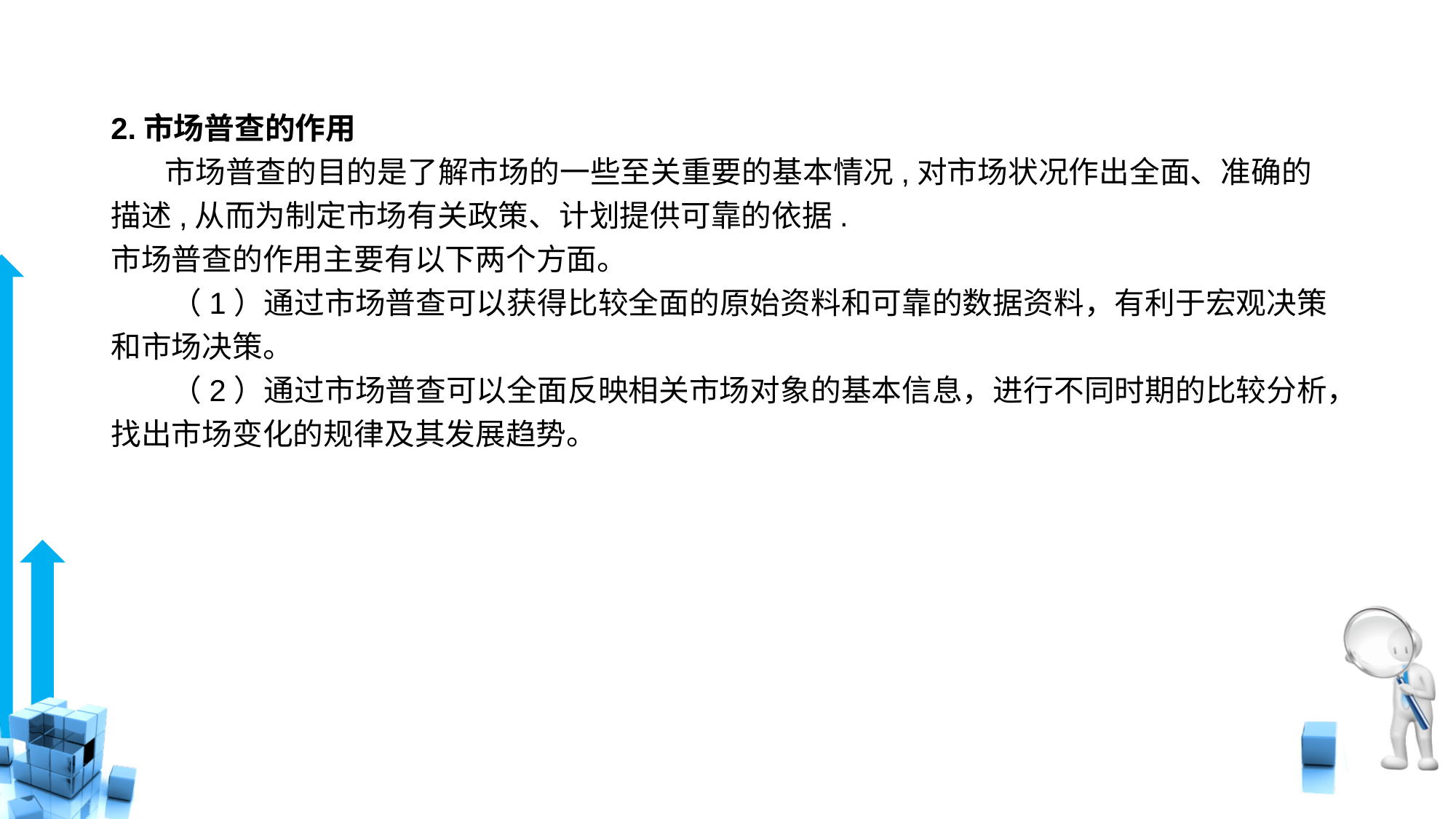

# 2.市场普查的作用 市场普查的目的是了解市场的一些至关重要的基本情况,对市场状况作出全面、准确的 描述,从而为制定市场有关政策、计划提供可靠的依据. 市场普查的作用主要有以下两个方面。 　　（1）通过市场普查可以获得比较全面的原始资料和可靠的数据资料，有利于宏观决策和市场决策。 　　（2）通过市场普查可以全面反映相关市场对象的基本信息，进行不同时期的比较分析，找出市场变化的规律及其发展趋势。